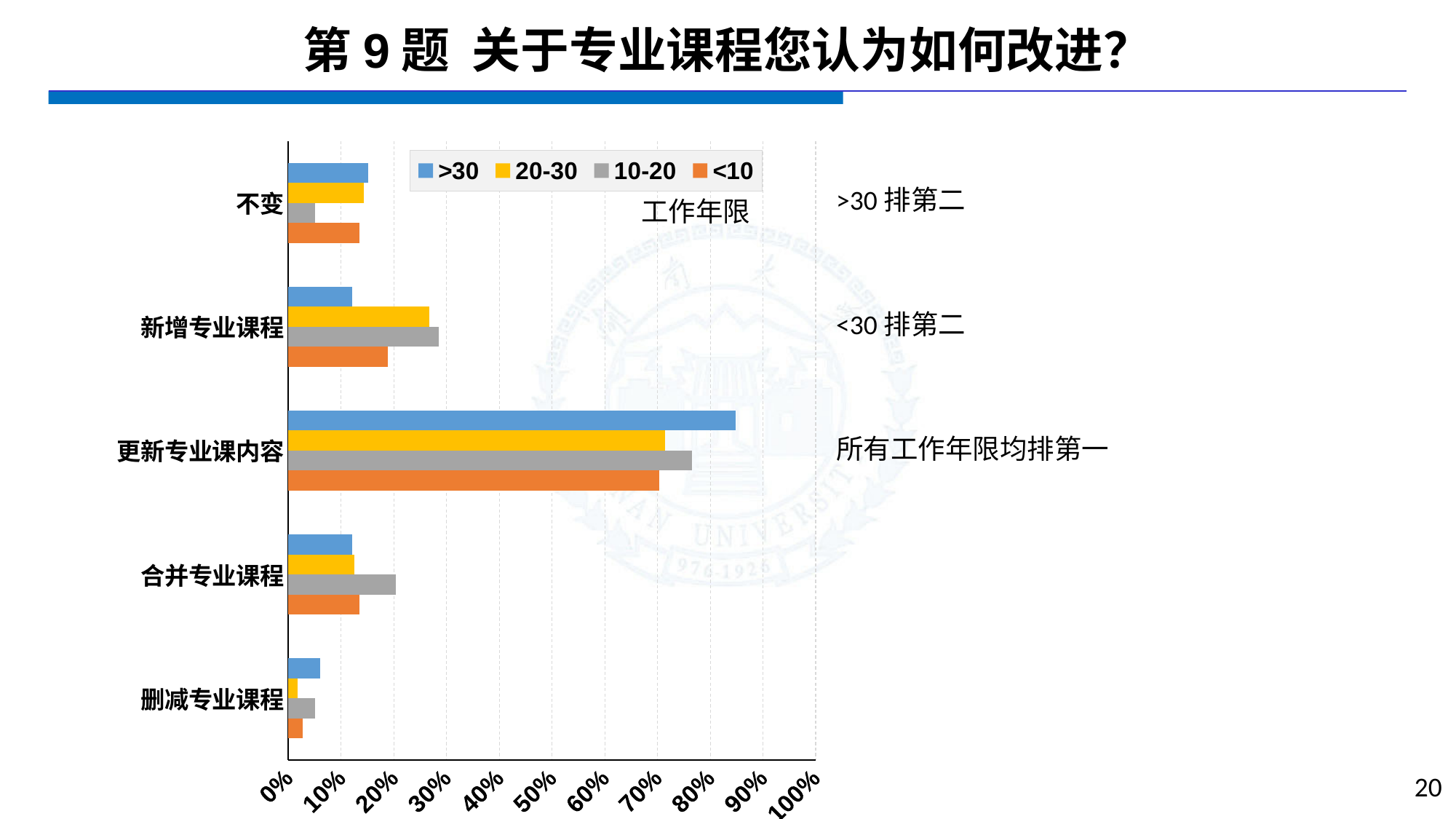

# 第9题  关于专业课程您认为如何改进？

### Chart

| Category | <10 | 10-20 | 20-30 | >30 |
|---|---|---|---|---|
| 删减专业课程 | 0.027 | 0.051 | 0.0179 | 0.0606 |
| 合并专业课程 | 0.1351 | 0.2041 | 0.125 | 0.1212 |
| 更新专业课内容 | 0.7027 | 0.7653 | 0.7143 | 0.8485 |
| 新增专业课程 | 0.1892 | 0.2857 | 0.2679 | 0.1212 |
| 不变 | 0.1351 | 0.051 | 0.1429 | 0.1515 |
>30排第二
工作年限
<30排第二
所有工作年限均排第一
20